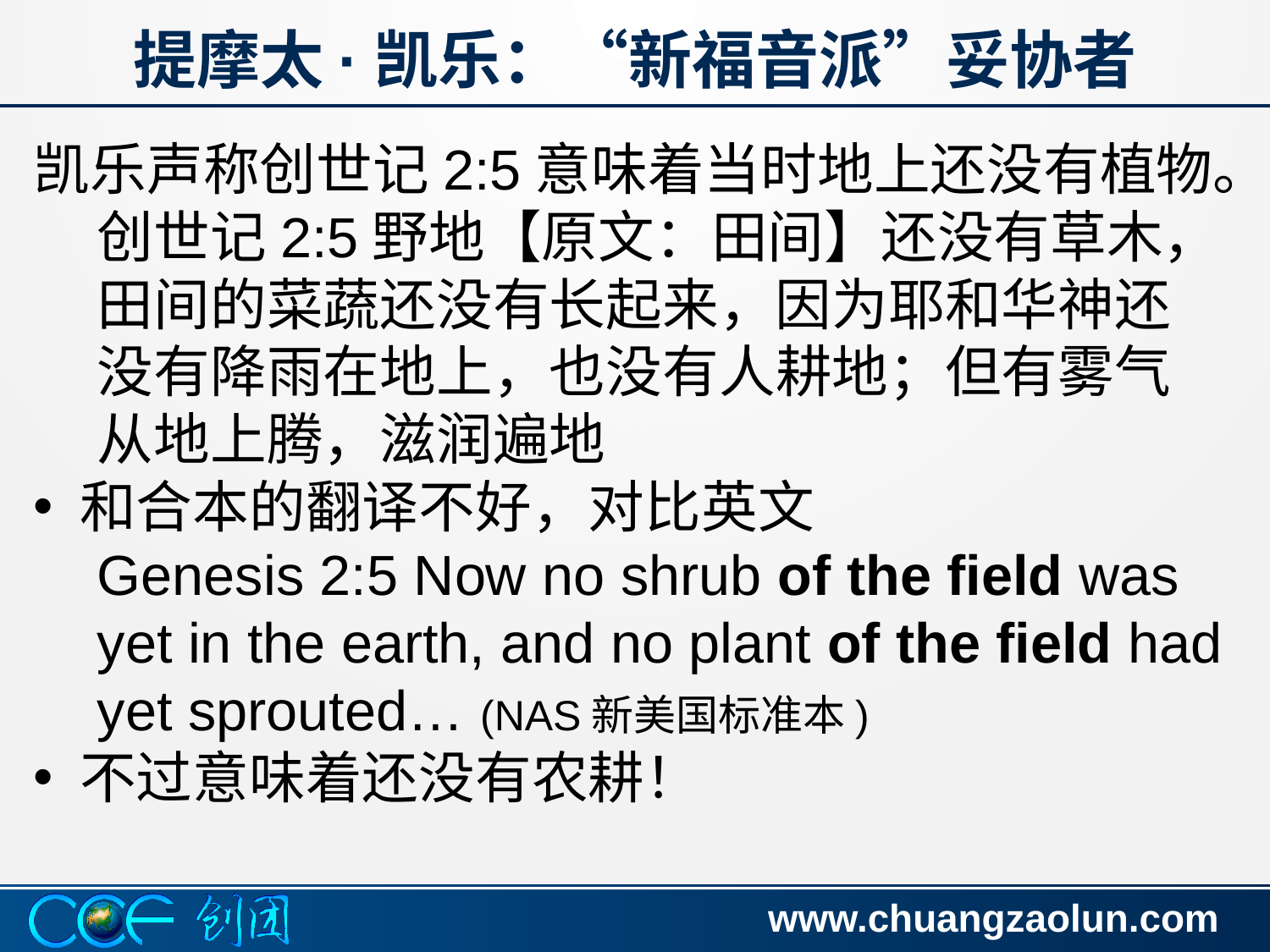

# 提摩太·凯乐：“新福音派”妥协者
凯乐声称创世记2:5意味着当时地上还没有植物。
创世记2:5野地【原文：田间】还没有草木，田间的菜蔬还没有长起来，因为耶和华神还没有降雨在地上，也没有人耕地；但有雾气从地上腾，滋润遍地
 和合本的翻译不好，对比英文
Genesis 2:5 Now no shrub of the field was yet in the earth, and no plant of the field had yet sprouted… (NAS新美国标准本)
 不过意味着还没有农耕！